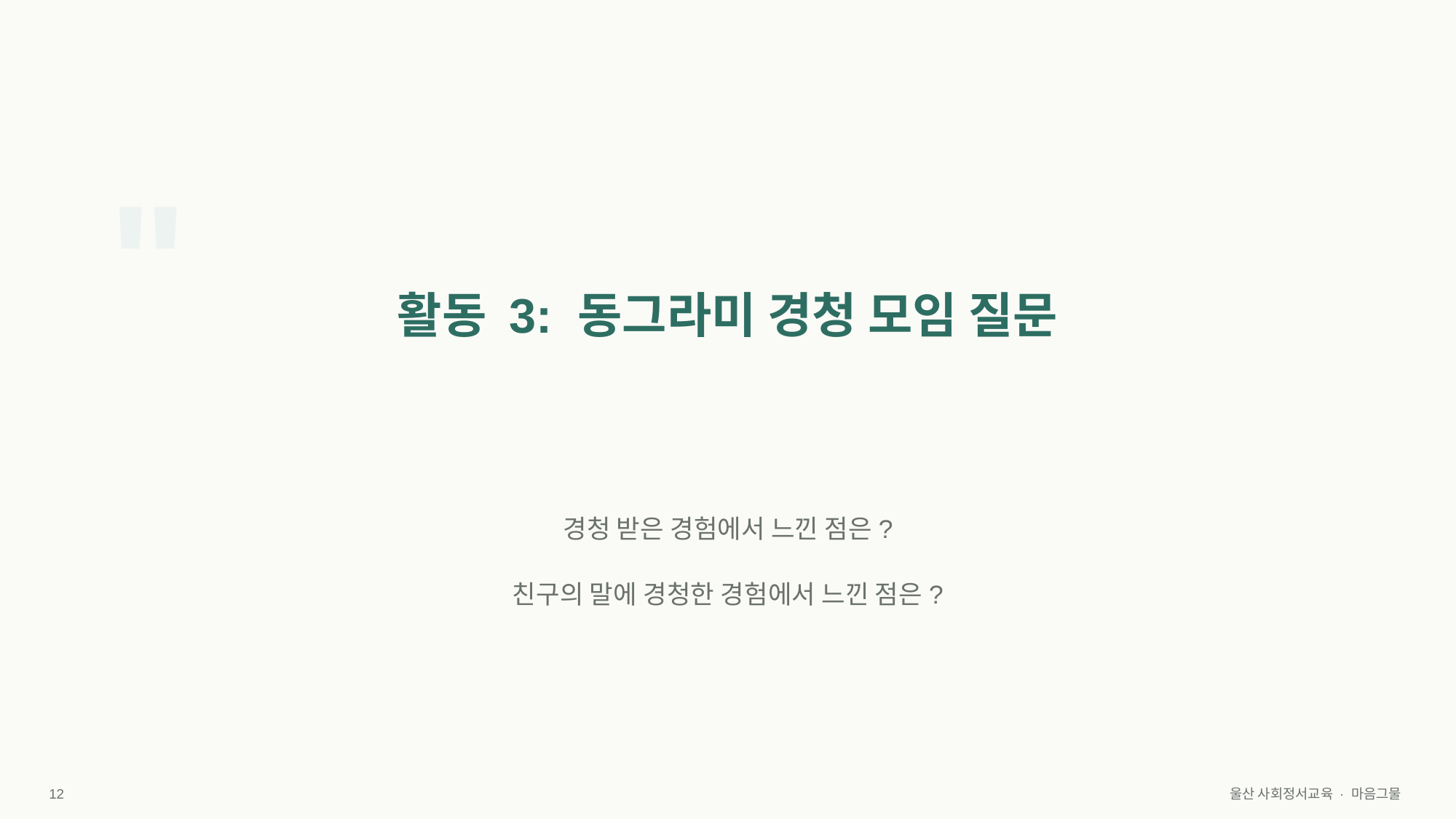

"
활동 3: 동그라미 경청 모임 질문
경청 받은 경험에서 느낀 점은?
친구의 말에 경청한 경험에서 느낀 점은?
12
울산 사회정서교육 · 마음그물